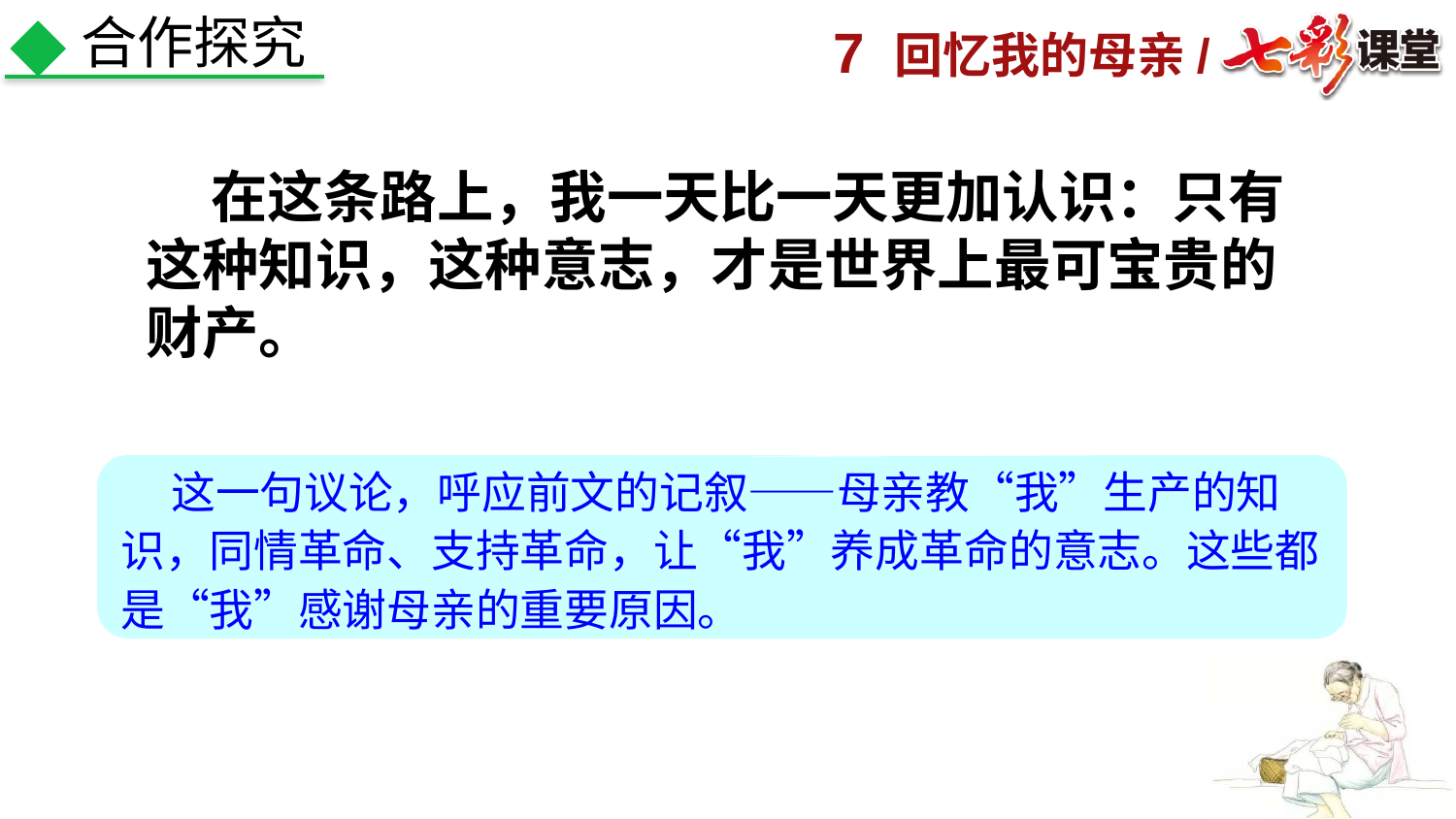

合作探究

    在这条路上，我一天比一天更加认识：只有这种知识，这种意志，才是世界上最可宝贵的财产。
    这一句议论，呼应前文的记叙——母亲教“我”生产的知识，同情革命、支持革命，让“我”养成革命的意志。这些都是“我”感谢母亲的重要原因。